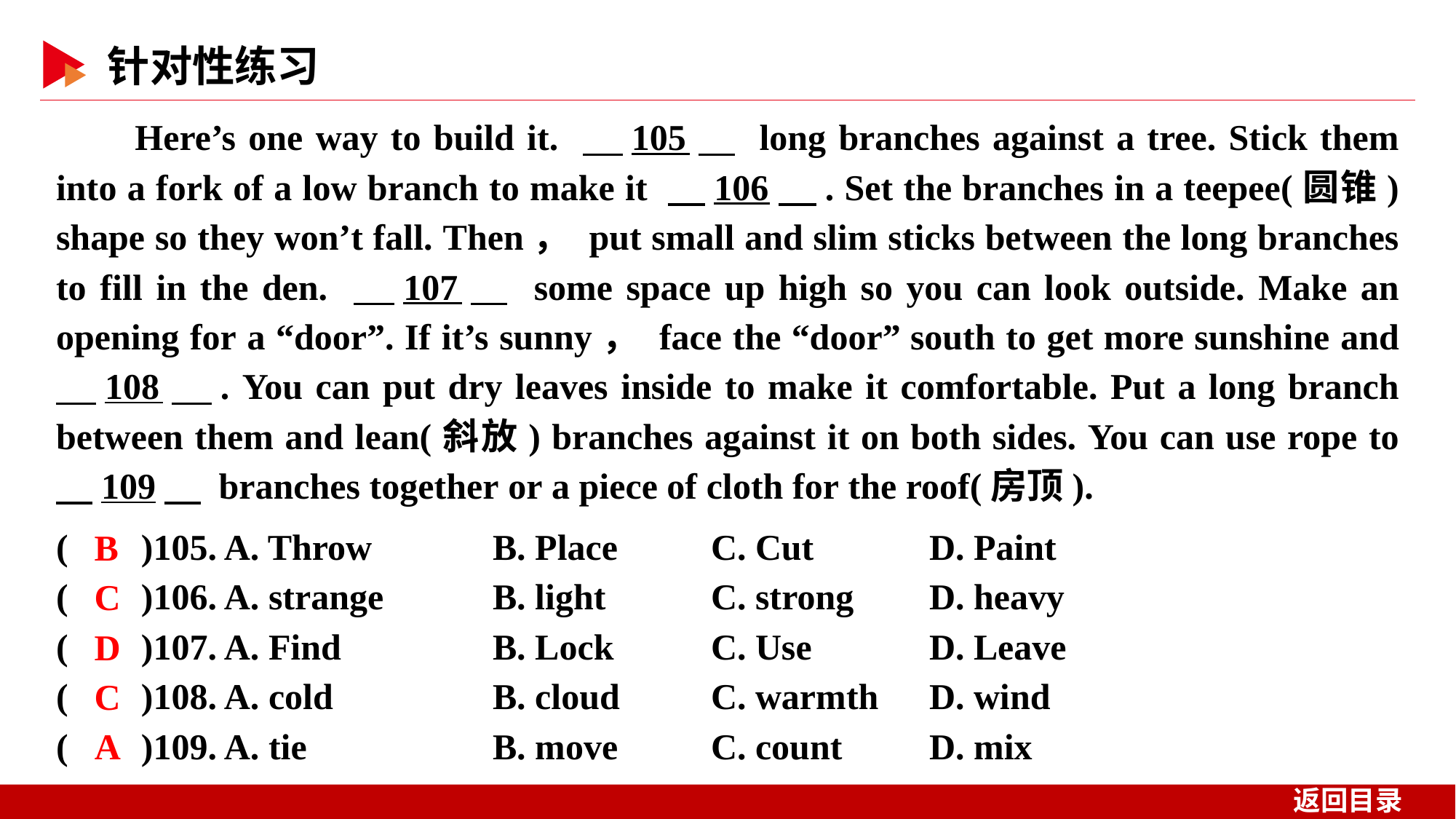

Here’s one way to build it. 　105　 long branches against a tree. Stick them into a fork of a low branch to make it 　106　. Set the branches in a teepee(圆锥) shape so they won’t fall. Then， put small and slim sticks between the long branches to fill in the den. 　107　 some space up high so you can look outside. Make an opening for a “door”. If it’s sunny， face the “door” south to get more sunshine and 　108　. You can put dry leaves inside to make it comfortable. Put a long branch between them and lean(斜放) branches against it on both sides. You can use rope to 　109　 branches together or a piece of cloth for the roof(房顶).
(        )105. A. Throw      	B. Place	C. Cut            	D. Paint
(        )106. A. strange     	B. light	C. strong      	D. heavy
(        )107. A. Find           	B. Lock	C. Use           	D. Leave
(        )108. A. cold            	B. cloud	C. warmth   	D. wind
(        )109. A. tie                	B. move	C. count         	D. mix
   B
   C
   D
   C
   A